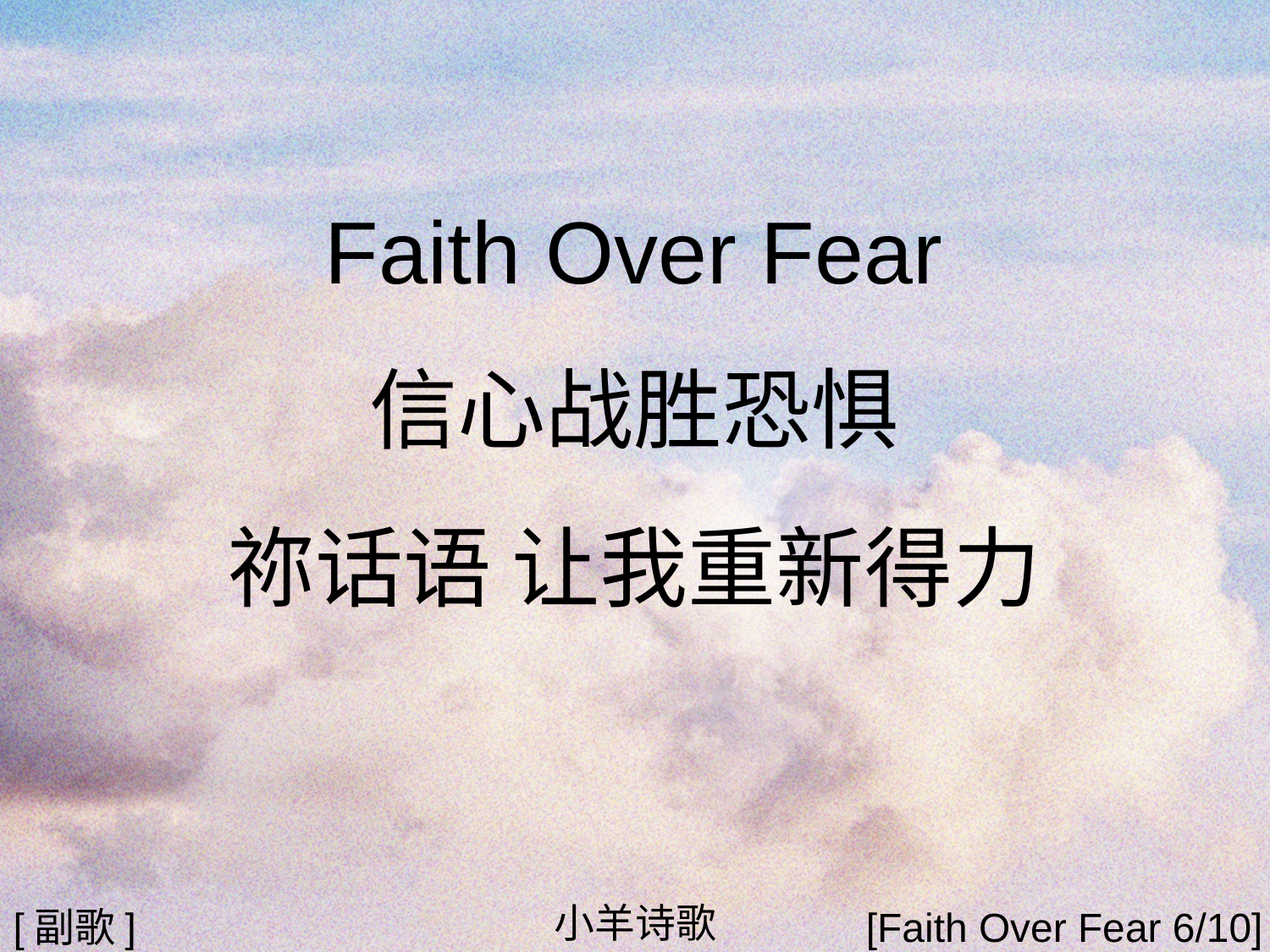

Faith Over Fear
信心战胜恐惧
祢话语 让我重新得力
#

小羊诗歌
[副歌]
[Faith Over Fear 6/10]